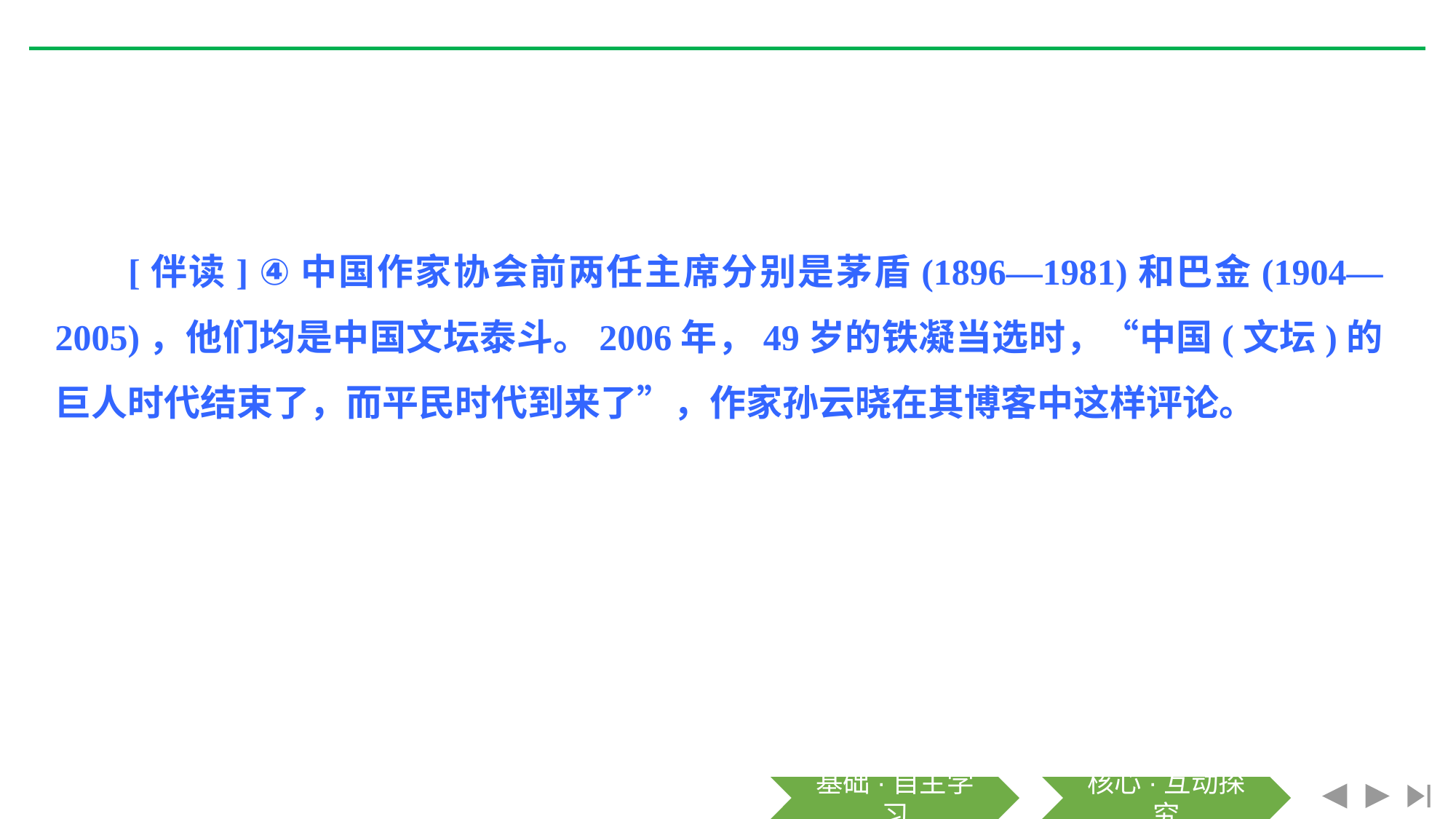

[伴读] ④中国作家协会前两任主席分别是茅盾(1896—1981)和巴金(1904—2005)，他们均是中国文坛泰斗。2006年，49岁的铁凝当选时，“中国(文坛)的巨人时代结束了，而平民时代到来了”，作家孙云晓在其博客中这样评论。